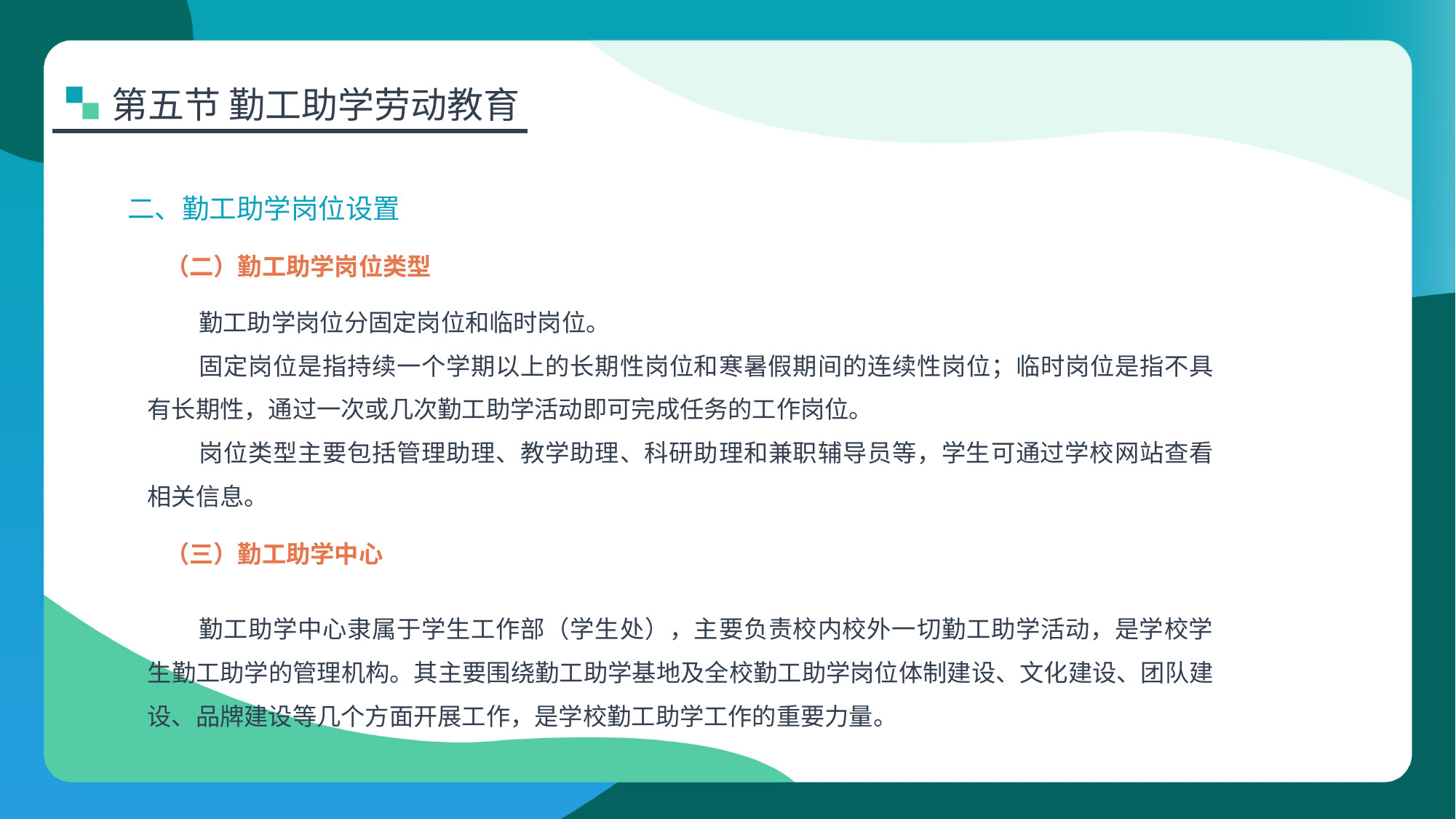

第五节 勤工助学劳动教育

二、勤工助学岗位设置
（二）勤工助学岗位类型
勤工助学岗位分固定岗位和临时岗位。
固定岗位是指持续一个学期以上的长期性岗位和寒暑假期间的连续性岗位；临时岗位是指不具有长期性，通过一次或几次勤工助学活动即可完成任务的工作岗位。
岗位类型主要包括管理助理、教学助理、科研助理和兼职辅导员等，学生可通过学校网站查看相关信息。
（三）勤工助学中心
勤工助学中心隶属于学生工作部（学生处），主要负责校内校外一切勤工助学活动，是学校学生勤工助学的管理机构。其主要围绕勤工助学基地及全校勤工助学岗位体制建设、文化建设、团队建设、品牌建设等几个方面开展工作，是学校勤工助学工作的重要力量。